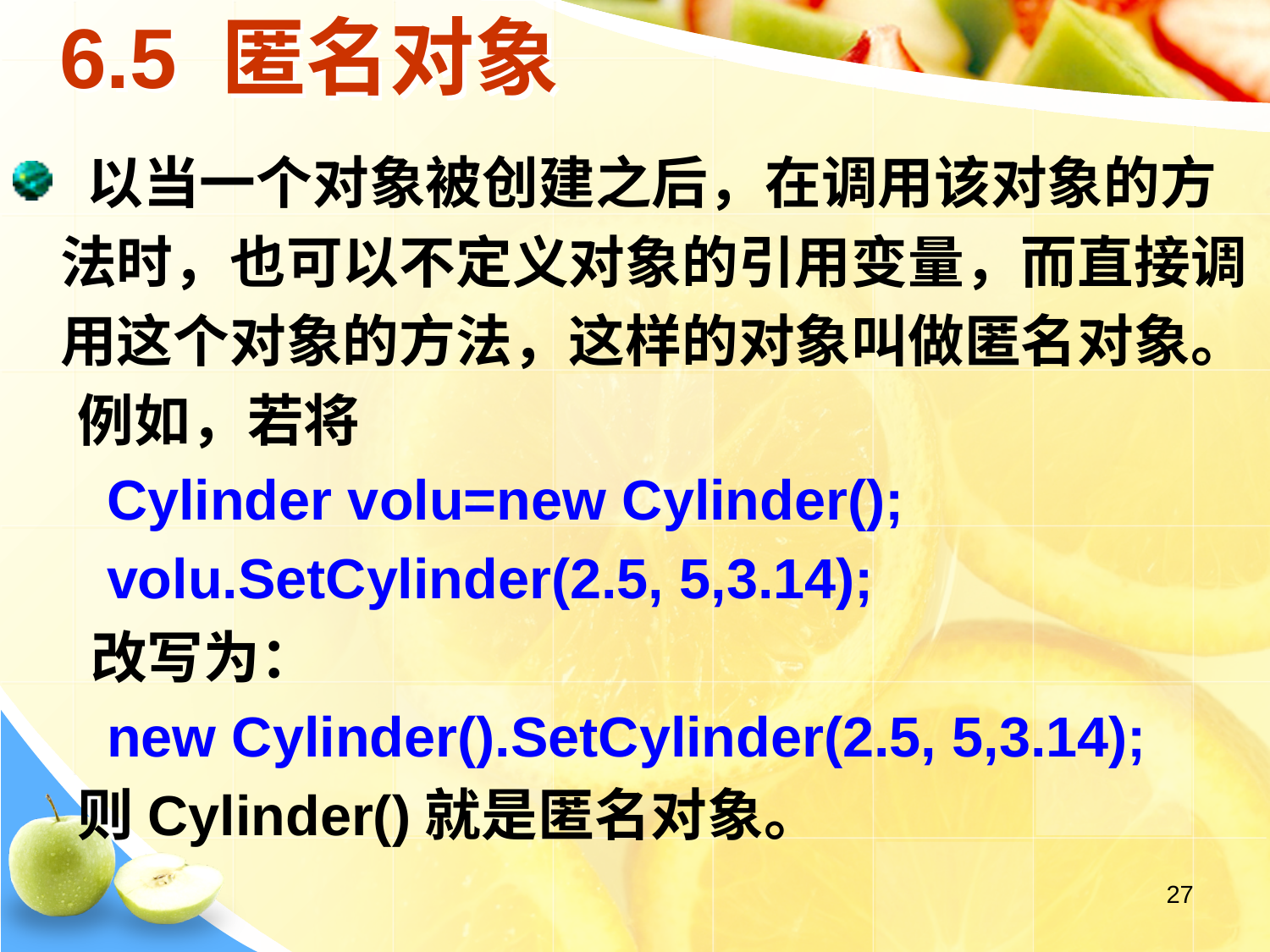

# 6.5 匿名对象
 以当一个对象被创建之后，在调用该对象的方法时，也可以不定义对象的引用变量，而直接调用这个对象的方法，这样的对象叫做匿名对象。
    例如，若将
      Cylinder volu=new Cylinder();
      volu.SetCylinder(2.5, 5,3.14);
     改写为：
      new Cylinder().SetCylinder(2.5, 5,3.14);
    则Cylinder()就是匿名对象。

27